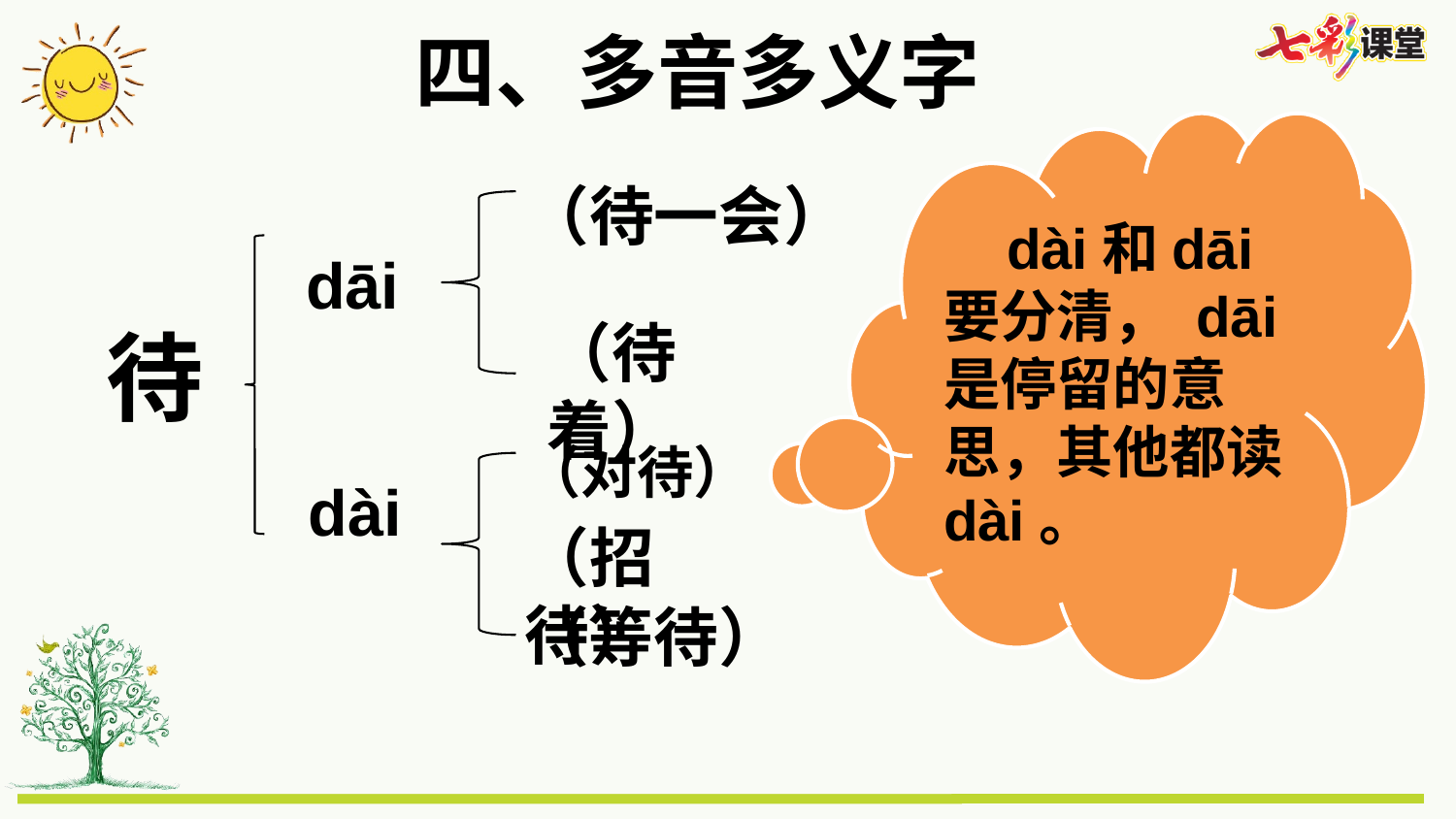

四、多音多义字
    dài和dāi要分清， dāi是停留的意思，其他都读dài。
（待一会）

dāi
（待着）
待
（对待）

dài
（招待）
（等待）